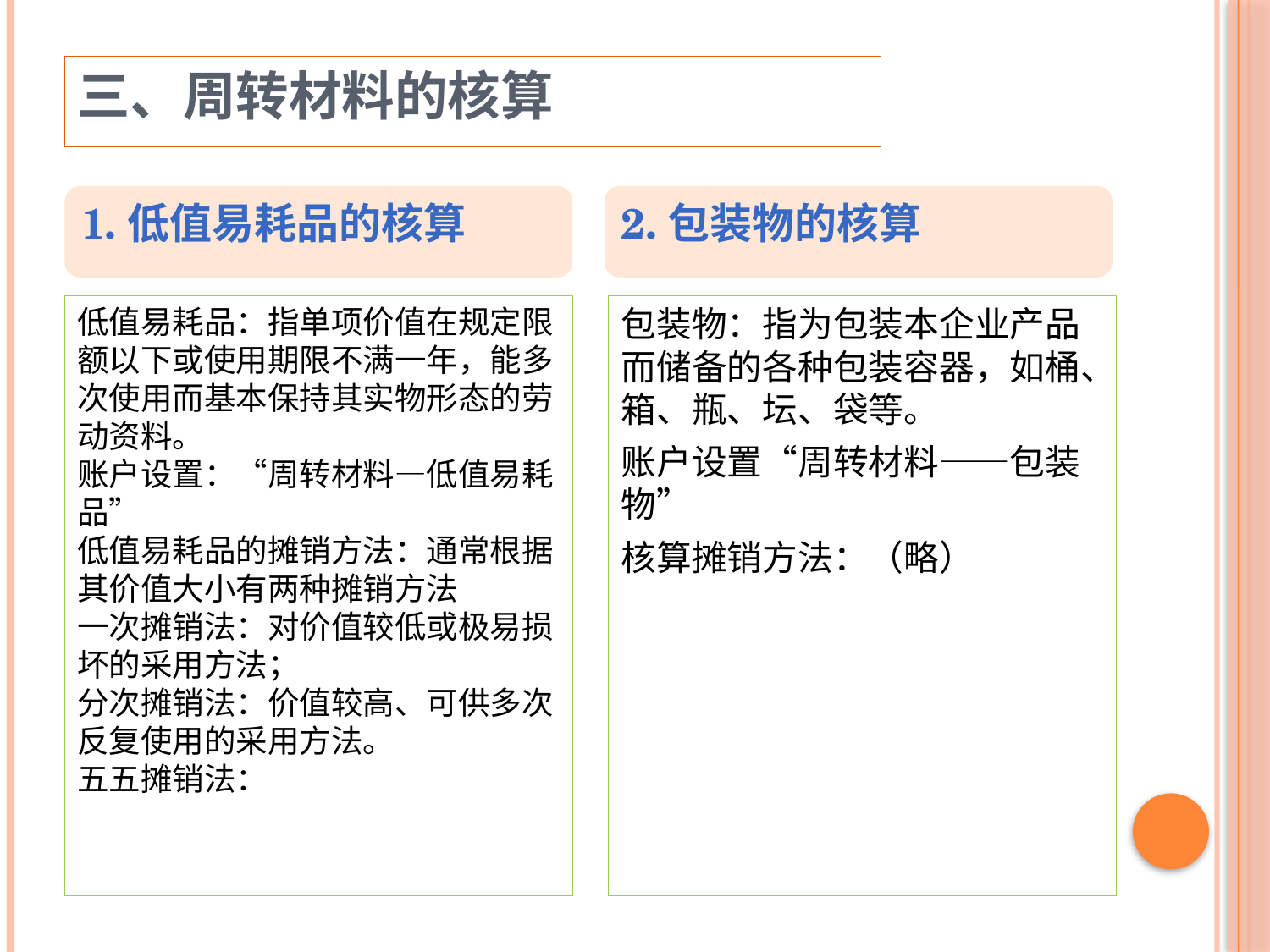

三、周转材料的核算
1.低值易耗品的核算
2.包装物的核算
低值易耗品：指单项价值在规定限额以下或使用期限不满一年，能多次使用而基本保持其实物形态的劳动资料。
账户设置：“周转材料—低值易耗品”
低值易耗品的摊销方法：通常根据其价值大小有两种摊销方法
一次摊销法：对价值较低或极易损坏的采用方法；
分次摊销法：价值较高、可供多次反复使用的采用方法。
五五摊销法：

包装物：指为包装本企业产品而储备的各种包装容器，如桶、箱、瓶、坛、袋等。
账户设置“周转材料——包装物”
核算摊销方法：（略）